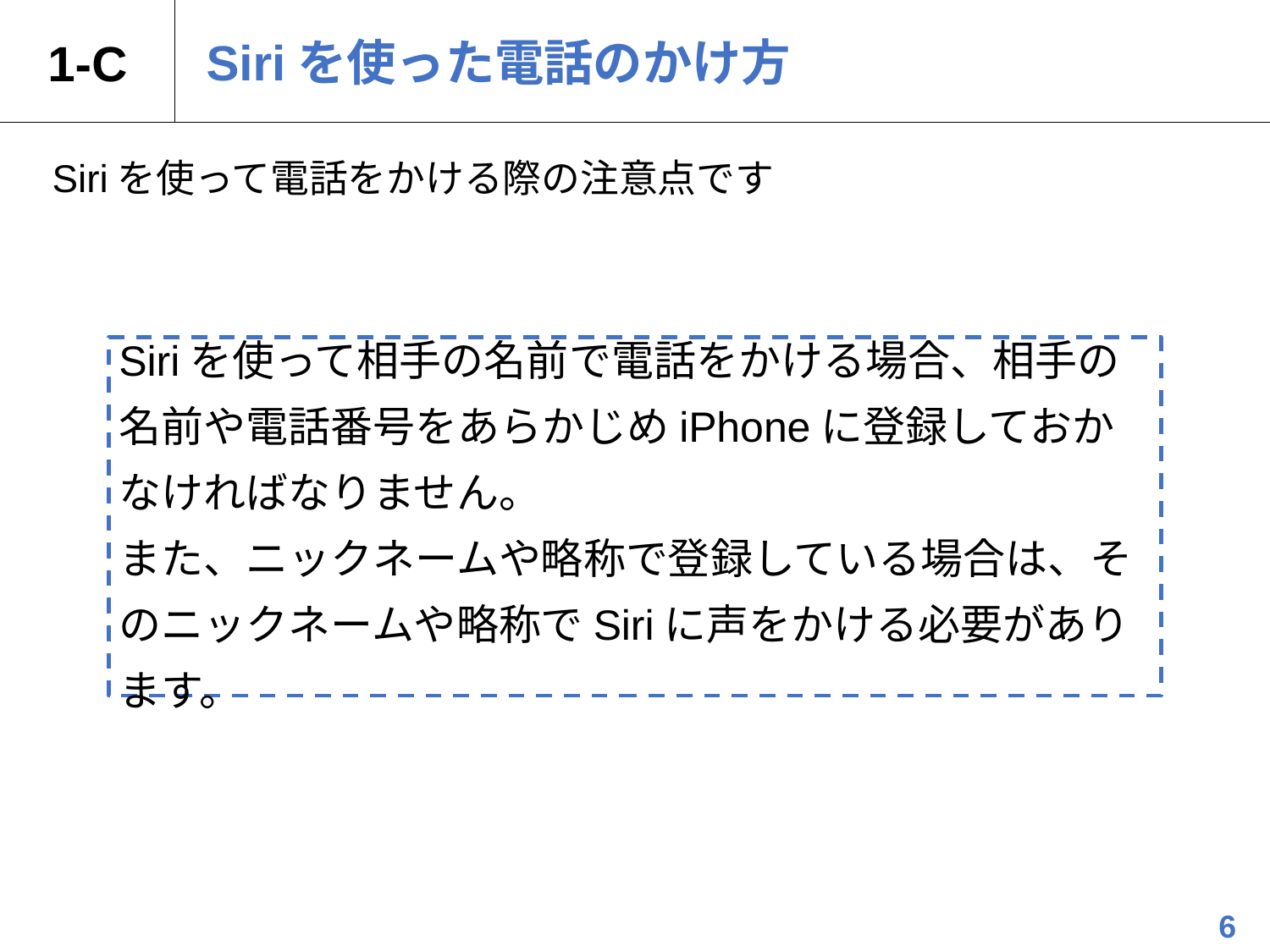

1-C
# Siriを使った電話のかけ方
Siriを使って電話をかける際の注意点です
Siriを使って相手の名前で電話をかける場合、相手の名前や電話番号をあらかじめiPhoneに登録しておかなければなりません。
また、ニックネームや略称で登録している場合は、そのニックネームや略称でSiriに声をかける必要があります。
6